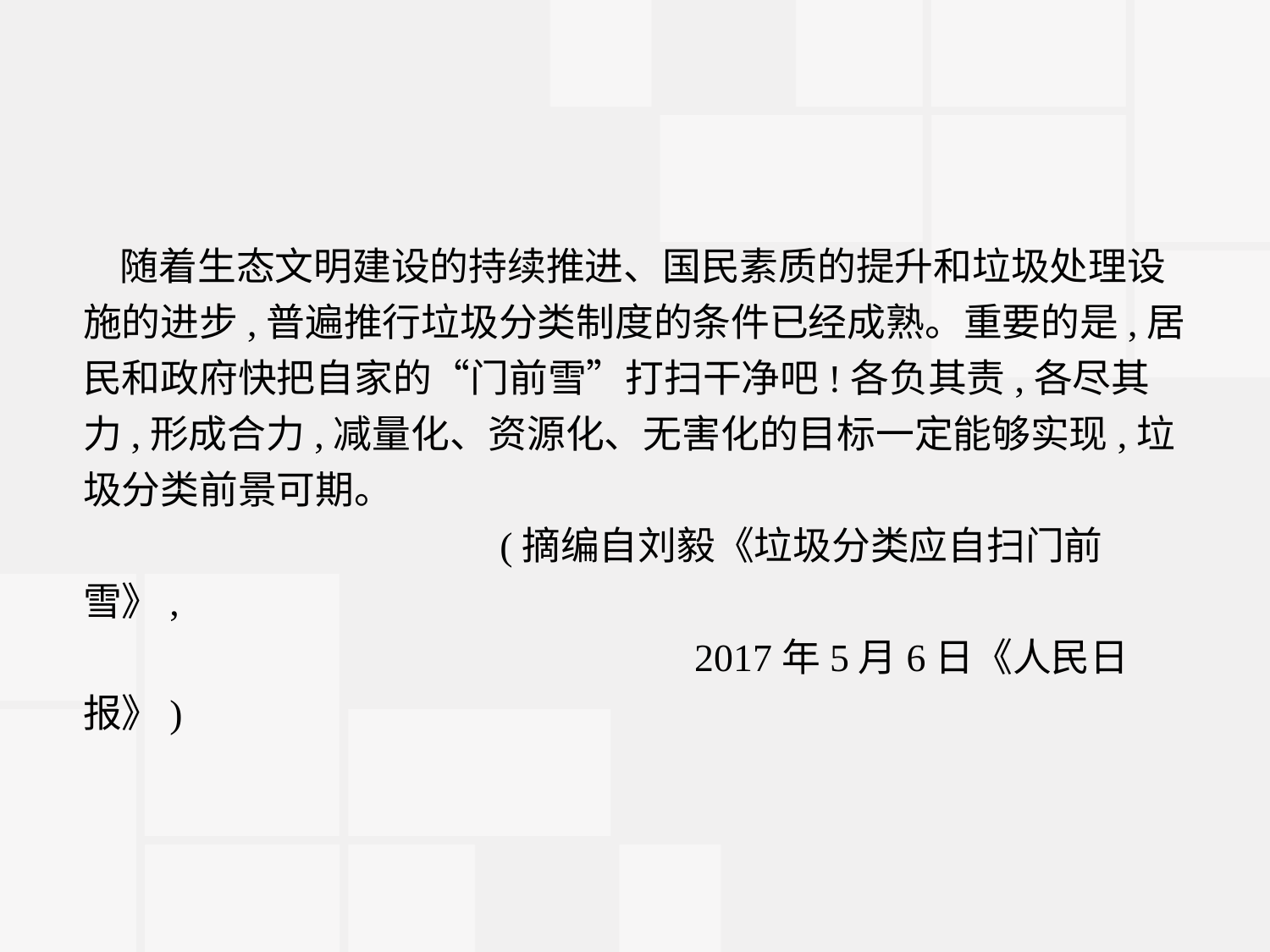

随着生态文明建设的持续推进、国民素质的提升和垃圾处理设施的进步,普遍推行垃圾分类制度的条件已经成熟。重要的是,居民和政府快把自家的“门前雪”打扫干净吧!各负其责,各尽其力,形成合力,减量化、资源化、无害化的目标一定能够实现,垃圾分类前景可期。
                                       (摘编自刘毅《垃圾分类应自扫门前雪》,
                                                           2017年5月6日《人民日报》)